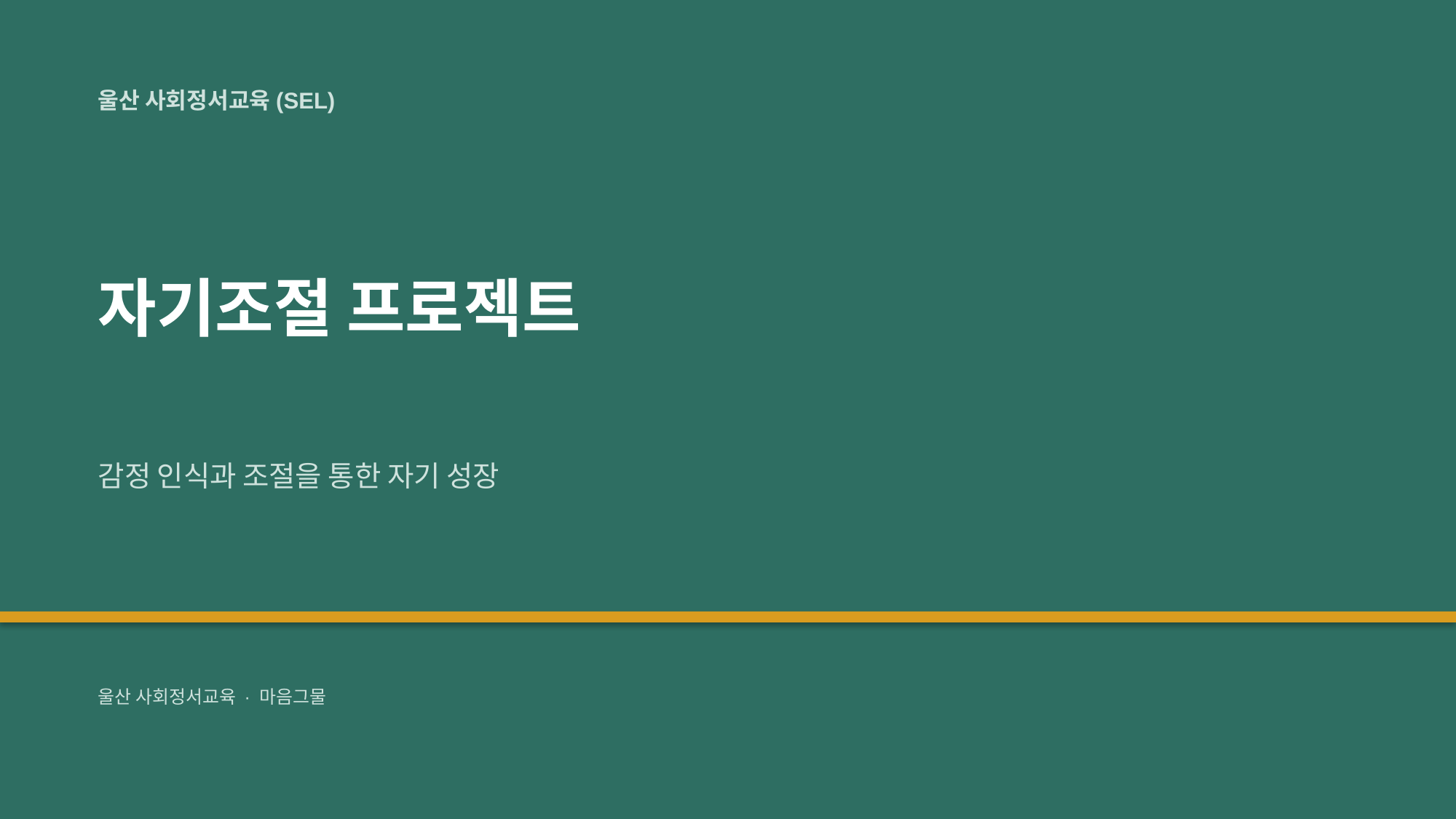

울산 사회정서교육(SEL)
자기조절 프로젝트
감정 인식과 조절을 통한 자기 성장

울산 사회정서교육 · 마음그물